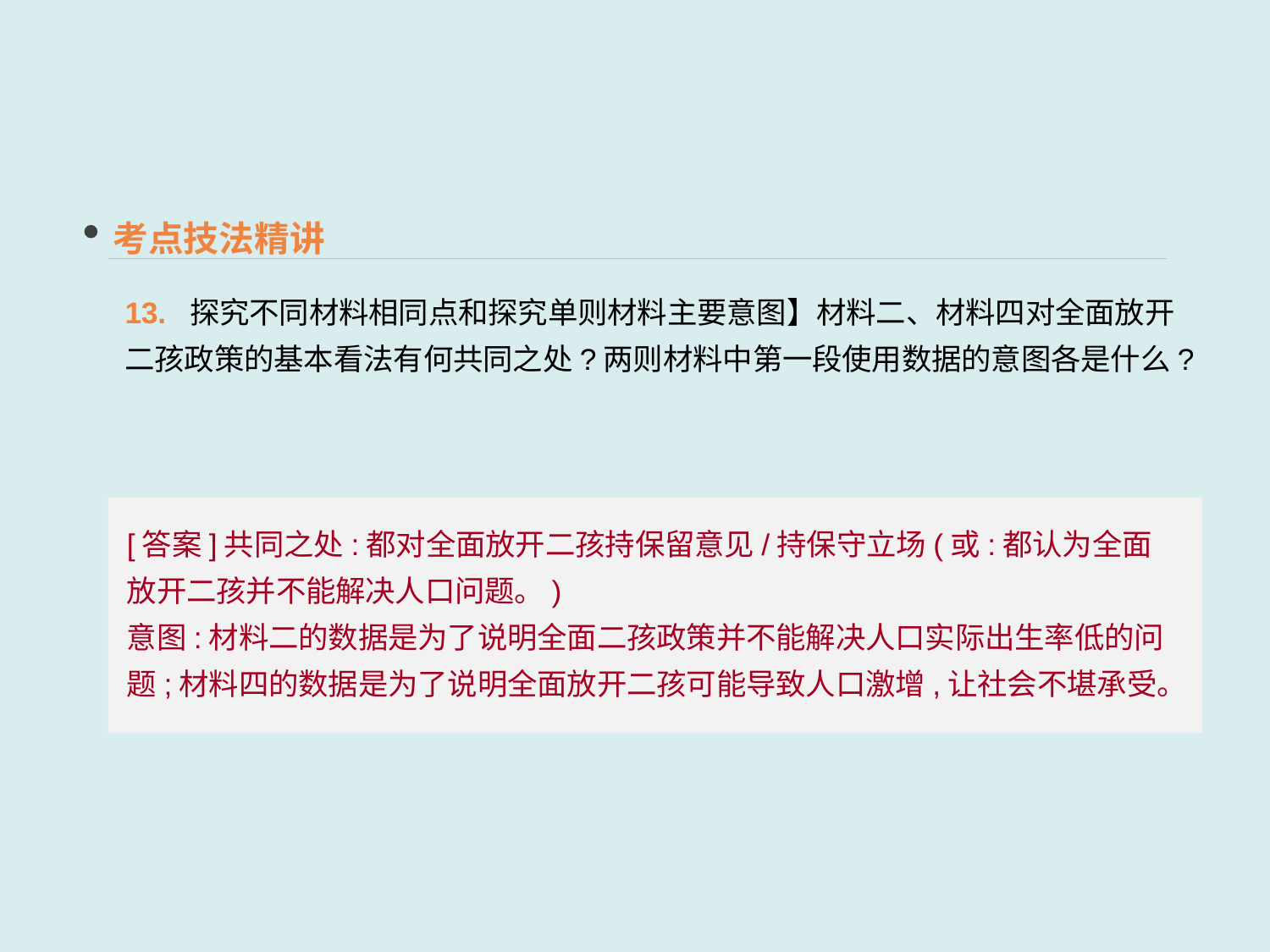

考点技法精讲

13.  探究不同材料相同点和探究单则材料主要意图】材料二、材料四对全面放开二孩政策的基本看法有何共同之处?两则材料中第一段使用数据的意图各是什么?

[答案]共同之处:都对全面放开二孩持保留意见/持保守立场(或:都认为全面放开二孩并不能解决人口问题。)
意图:材料二的数据是为了说明全面二孩政策并不能解决人口实际出生率低的问题;材料四的数据是为了说明全面放开二孩可能导致人口激增,让社会不堪承受。